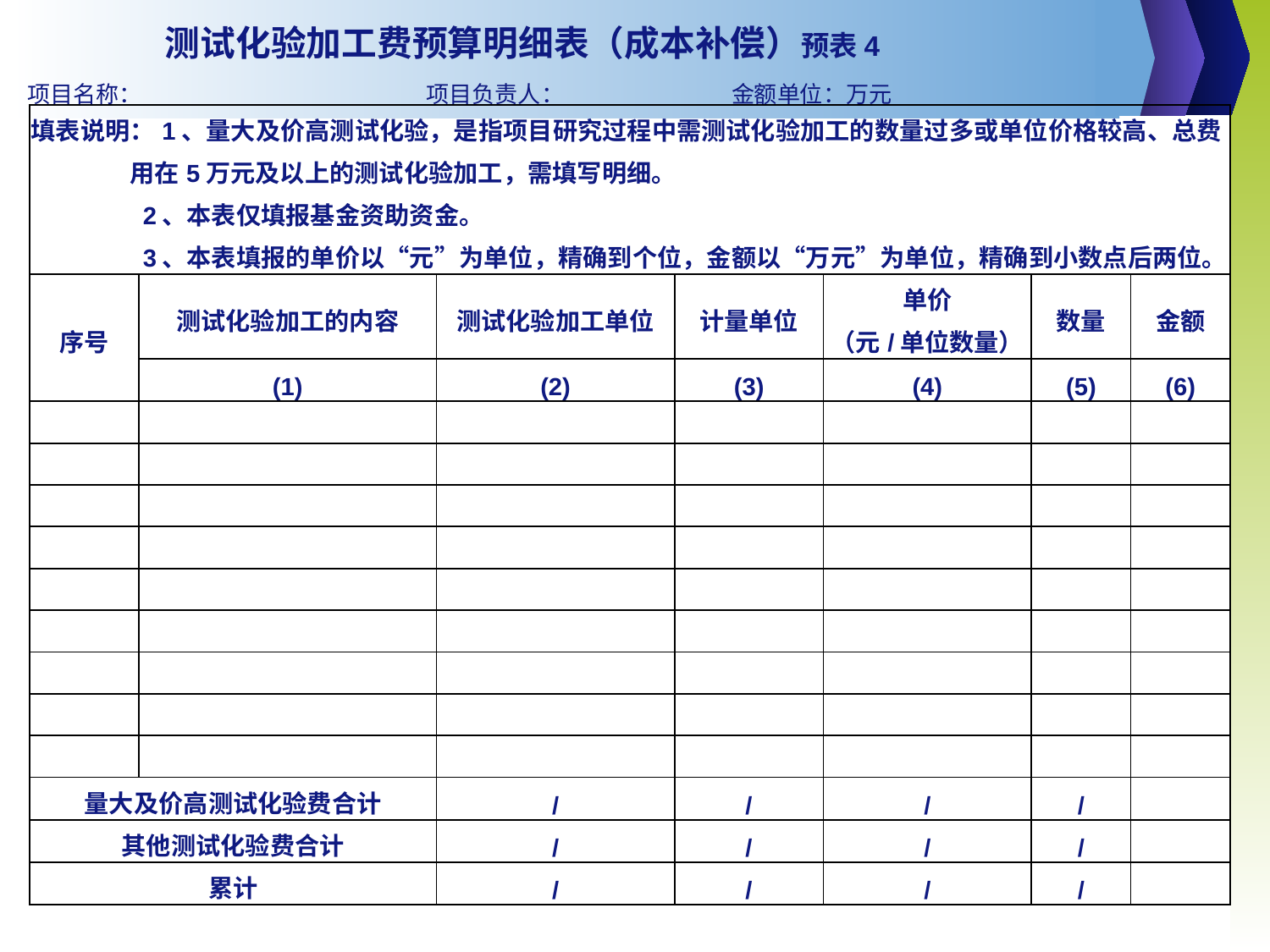

测试化验加工费预算明细表（成本补偿）预表4

项目名称：                                                        项目负责人：                                 金额单位：万元

| 填表说明：1、量大及价高测试化验，是指项目研究过程中需测试化验加工的数量过多或单位价格较高、总费 用在5万元及以上的测试化验加工，需填写明细。 2、本表仅填报基金资助资金。 3、本表填报的单价以“元”为单位，精确到个位，金额以“万元”为单位，精确到小数点后两位。 |  |  |  |  |  |  |
| --- | --- | --- | --- | --- | --- | --- |
| 序号 | 测试化验加工的内容 | 测试化验加工单位 | 计量单位 | 单价 （元/单位数量） | 数量 | 金额 |
|  | (1) | (2) | (3) | (4) | (5) | (6) |
|  |  |  |  |  |  |  |
|  |  |  |  |  |  |  |
|  |  |  |  |  |  |  |
|  |  |  |  |  |  |  |
|  |  |  |  |  |  |  |
|  |  |  |  |  |  |  |
|  |  |  |  |  |  |  |
|  |  |  |  |  |  |  |
|  |  |  |  |  |  |  |
| 量大及价高测试化验费合计 |  | / | / | / | / |  |
| 其他测试化验费合计 |  | / | / | / | / |  |
| 累计 |  | / | / | / | / |  |